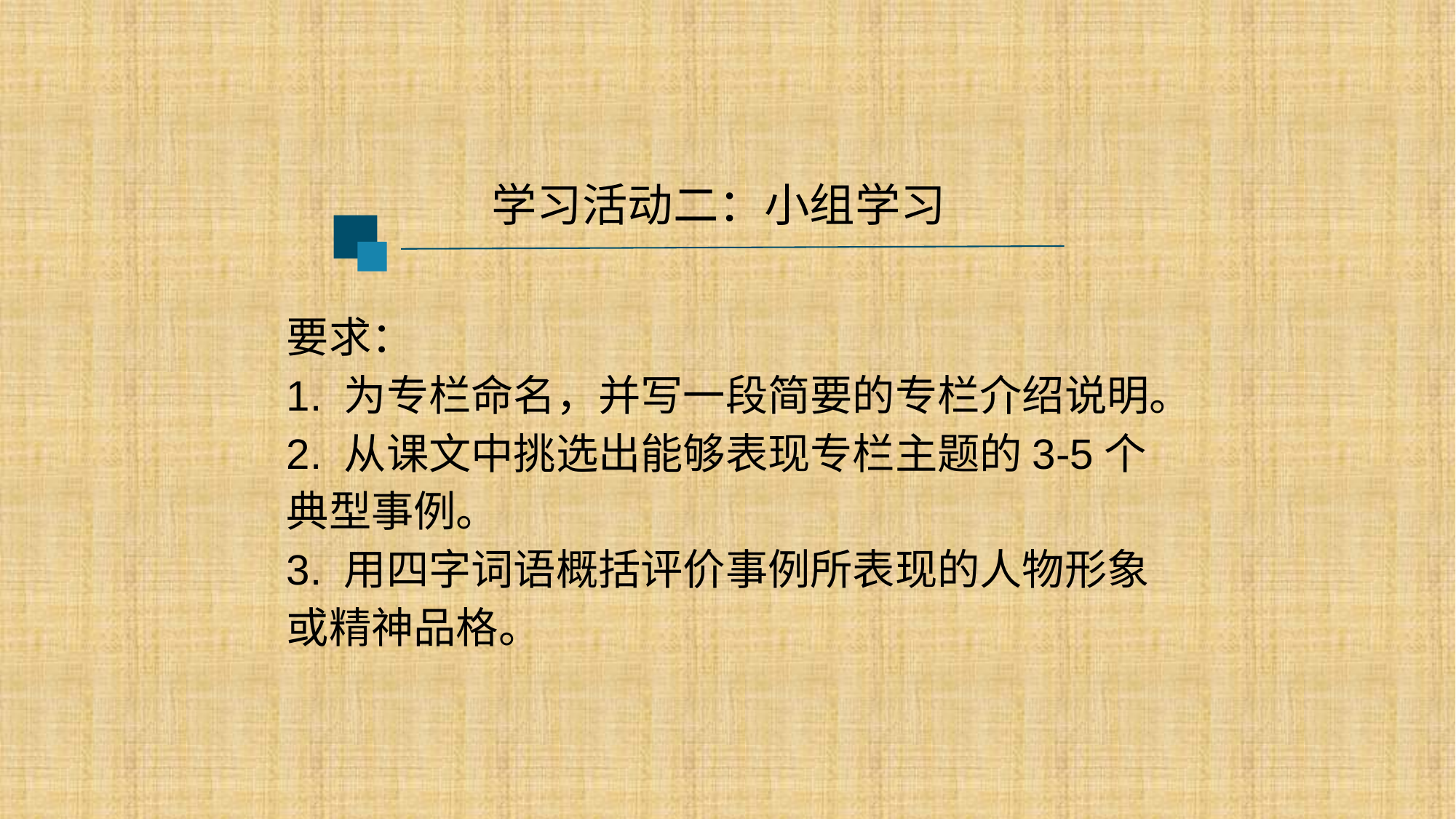

学习活动二：小组学习

要求：
1. 为专栏命名，并写一段简要的专栏介绍说明。
2. 从课文中挑选出能够表现专栏主题的3-5个典型事例。
3. 用四字词语概括评价事例所表现的人物形象或精神品格。